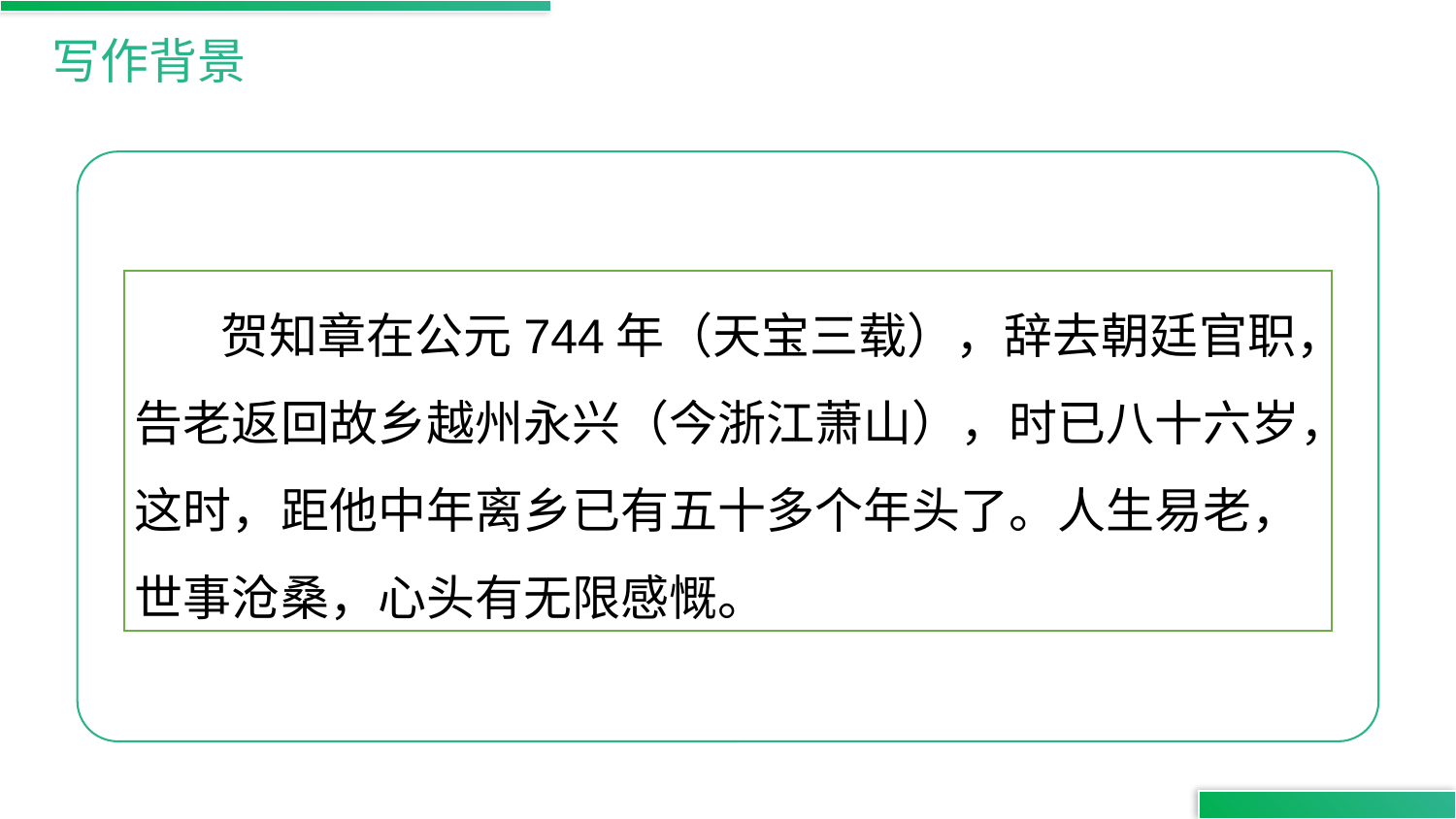

写作背景
贺知章在公元744年（天宝三载），辞去朝廷官职，告老返回故乡越州永兴（今浙江萧山），时已八十六岁，这时，距他中年离乡已有五十多个年头了。人生易老，世事沧桑，心头有无限感慨。